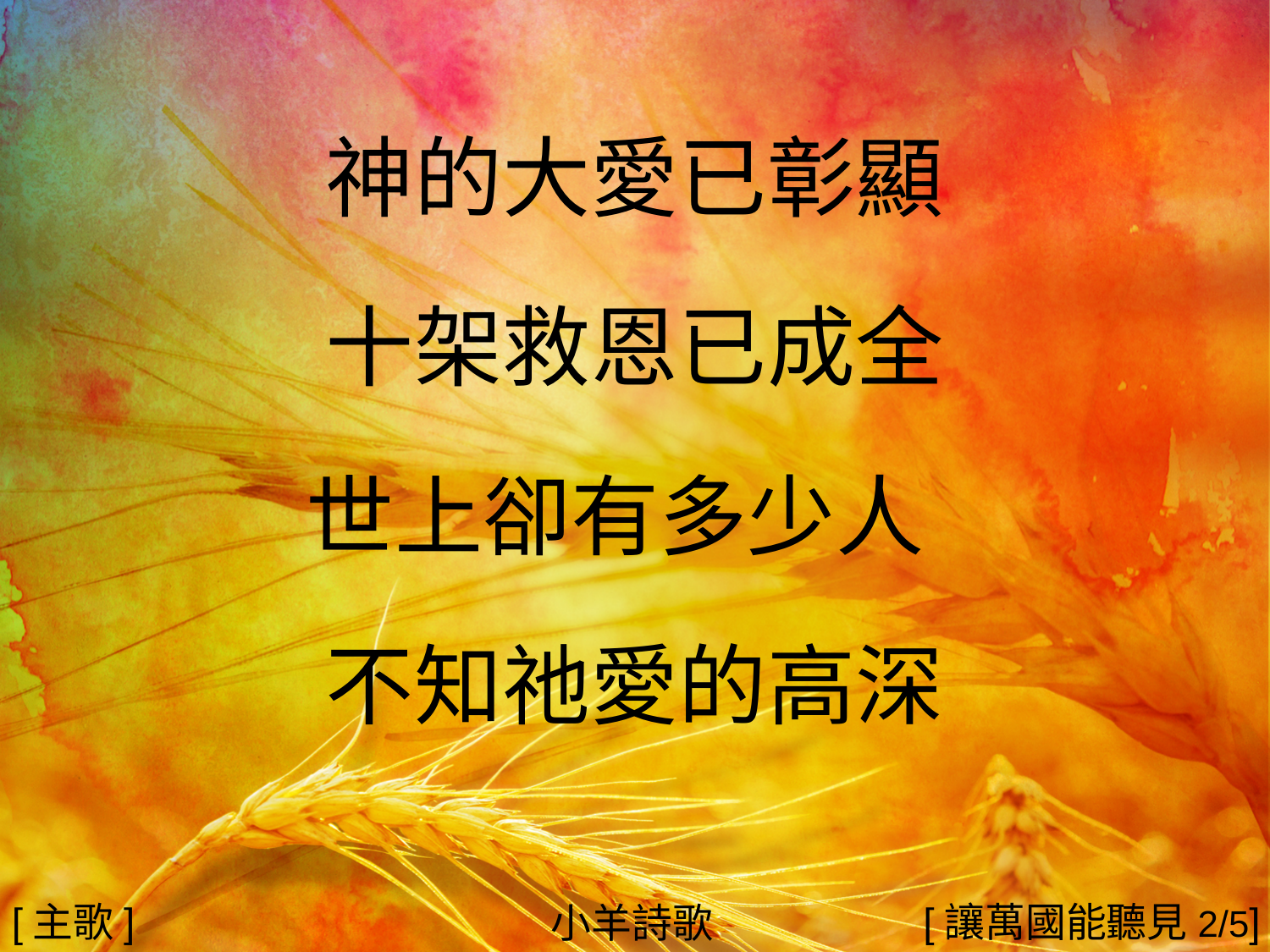

神的大愛已彰顯

十架救恩已成全

世上卻有多少人

不知祂愛的高深
#

[主歌]
[讓萬國能聽見2/5]
小羊詩歌